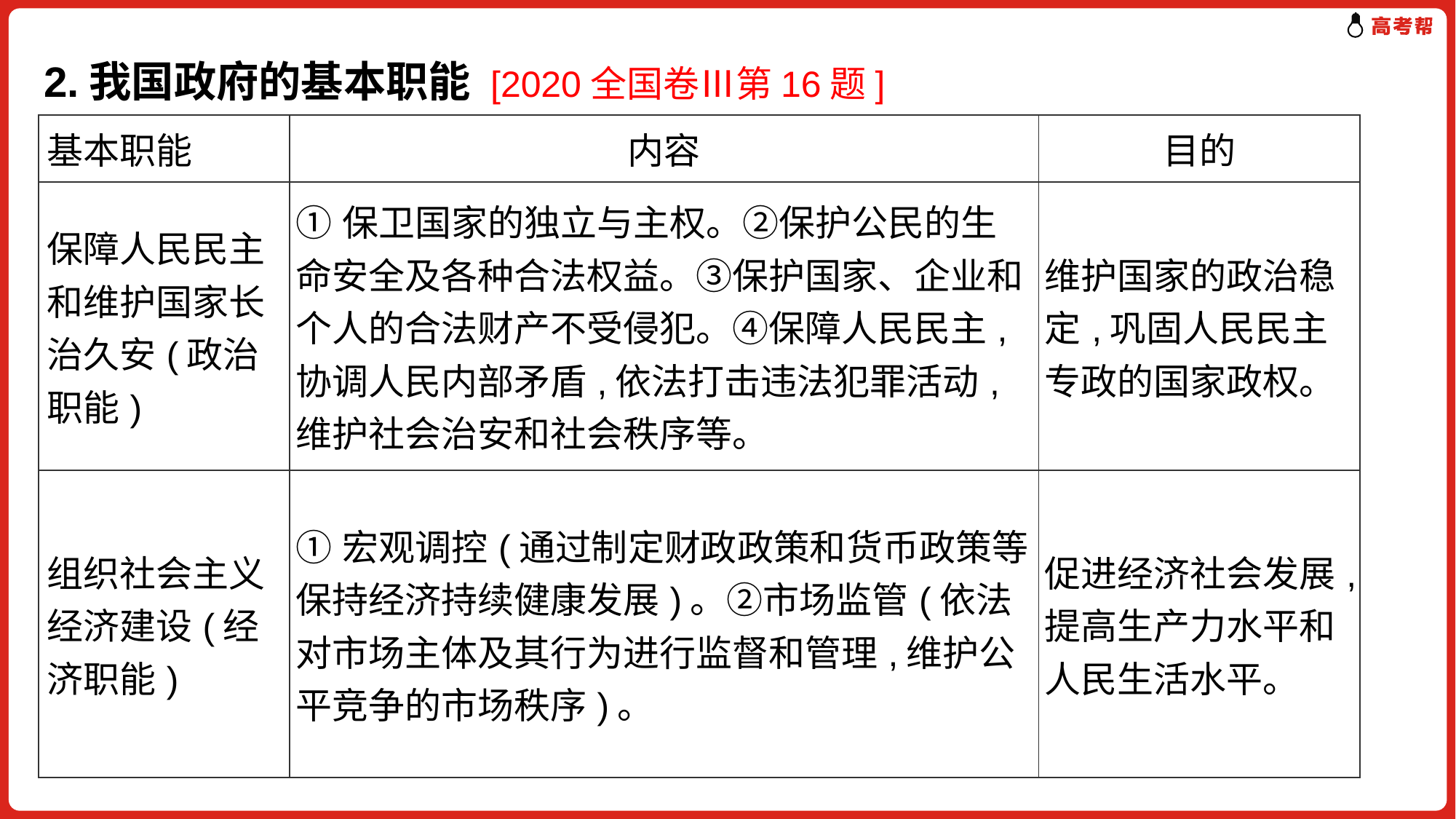

2.我国政府的基本职能 [2020全国卷Ⅲ第16题]
| 基本职能 | 内容 | 目的 |
| --- | --- | --- |
| 保障人民民主和维护国家长治久安(政治职能) | ①保卫国家的独立与主权。②保护公民的生命安全及各种合法权益。③保护国家、企业和个人的合法财产不受侵犯。④保障人民民主,协调人民内部矛盾,依法打击违法犯罪活动,维护社会治安和社会秩序等。 | 维护国家的政治稳定,巩固人民民主专政的国家政权。 |
| 组织社会主义经济建设(经济职能) | ①宏观调控(通过制定财政政策和货币政策等保持经济持续健康发展)。②市场监管(依法对市场主体及其行为进行监督和管理,维护公平竞争的市场秩序)。 | 促进经济社会发展,提高生产力水平和人民生活水平。 |